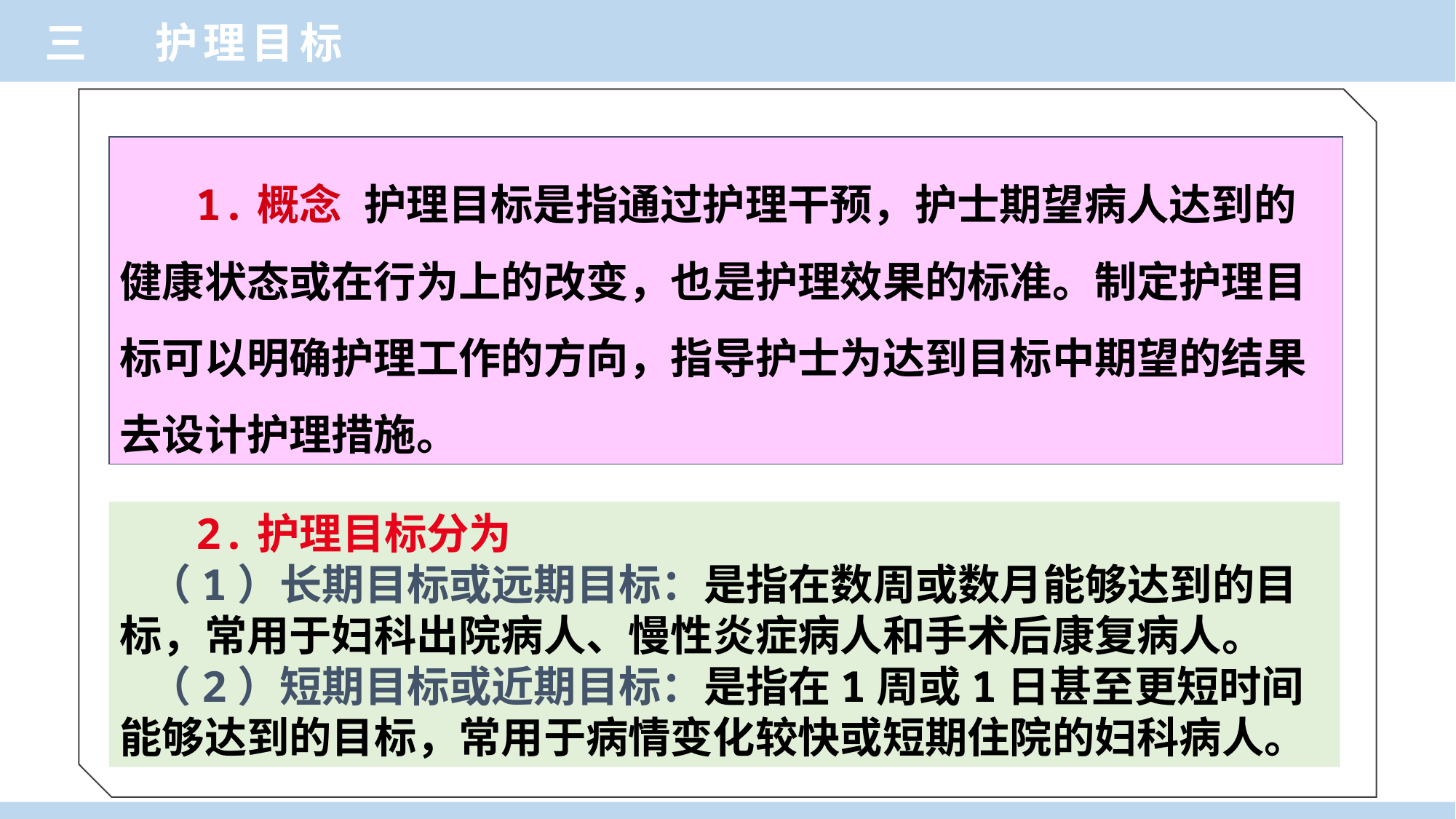

三    护理目标

   1.概念  护理目标是指通过护理干预，护士期望病人达到的健康状态或在行为上的改变，也是护理效果的标准。制定护理目标可以明确护理工作的方向，指导护士为达到目标中期望的结果去设计护理措施。
   2.护理目标分为
  （1）长期目标或远期目标：是指在数周或数月能够达到的目标，常用于妇科出院病人、慢性炎症病人和手术后康复病人。
  （2）短期目标或近期目标：是指在1周或1日甚至更短时间能够达到的目标，常用于病情变化较快或短期住院的妇科病人。